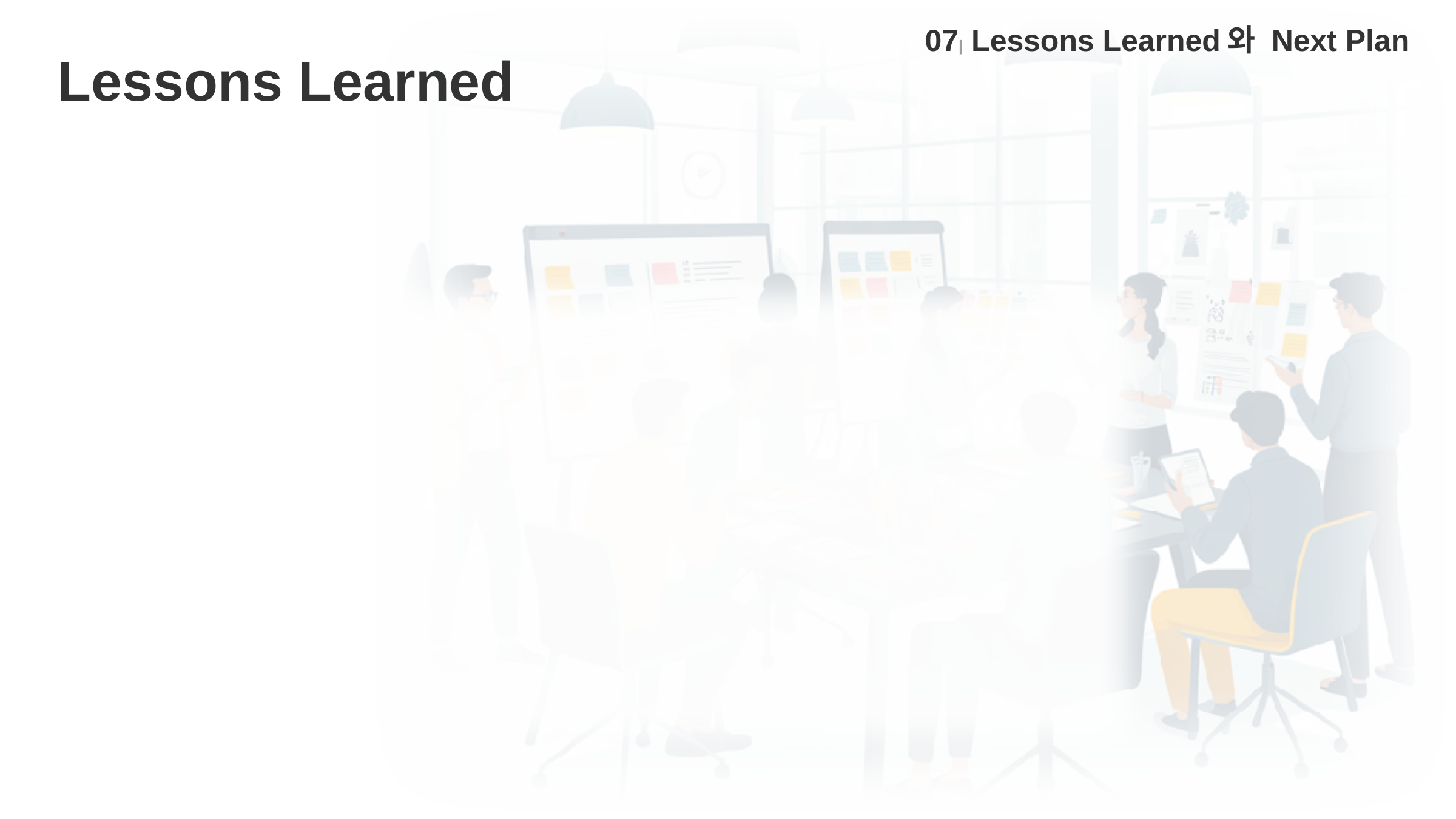

07| Lessons Learned와 Next Plan
# Lessons Learned